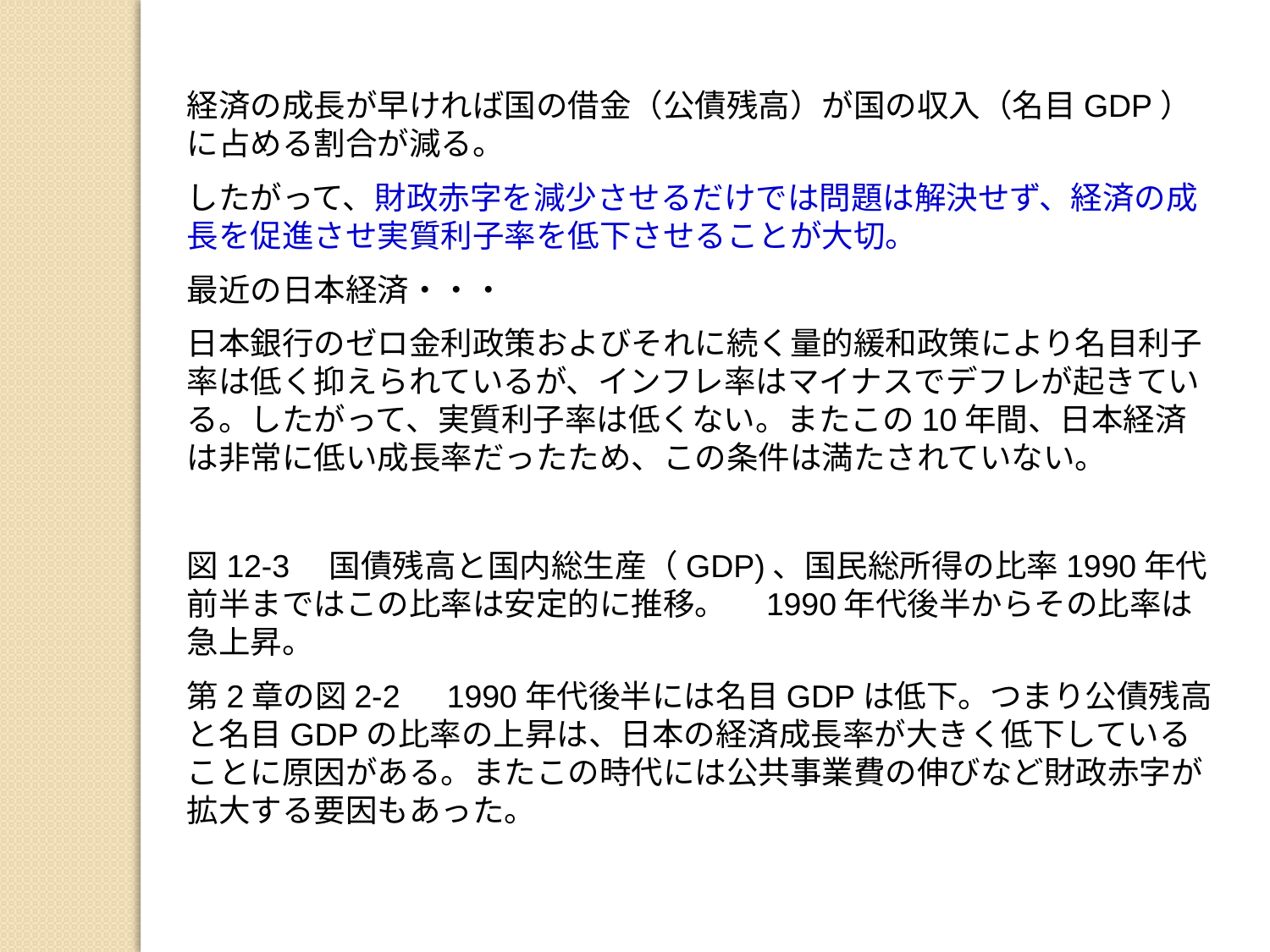

経済の成長が早ければ国の借金（公債残高）が国の収入（名目GDP）に占める割合が減る。
したがって、財政赤字を減少させるだけでは問題は解決せず、経済の成長を促進させ実質利子率を低下させることが大切。
最近の日本経済・・・
日本銀行のゼロ金利政策およびそれに続く量的緩和政策により名目利子率は低く抑えられているが、インフレ率はマイナスでデフレが起きている。したがって、実質利子率は低くない。またこの10年間、日本経済は非常に低い成長率だったため、この条件は満たされていない。

図12-3　国債残高と国内総生産（GDP)、国民総所得の比率1990年代前半まではこの比率は安定的に推移。　1990年代後半からその比率は急上昇。
第2章の図2-2　1990年代後半には名目GDPは低下。つまり公債残高と名目GDPの比率の上昇は、日本の経済成長率が大きく低下していることに原因がある。またこの時代には公共事業費の伸びなど財政赤字が拡大する要因もあった。